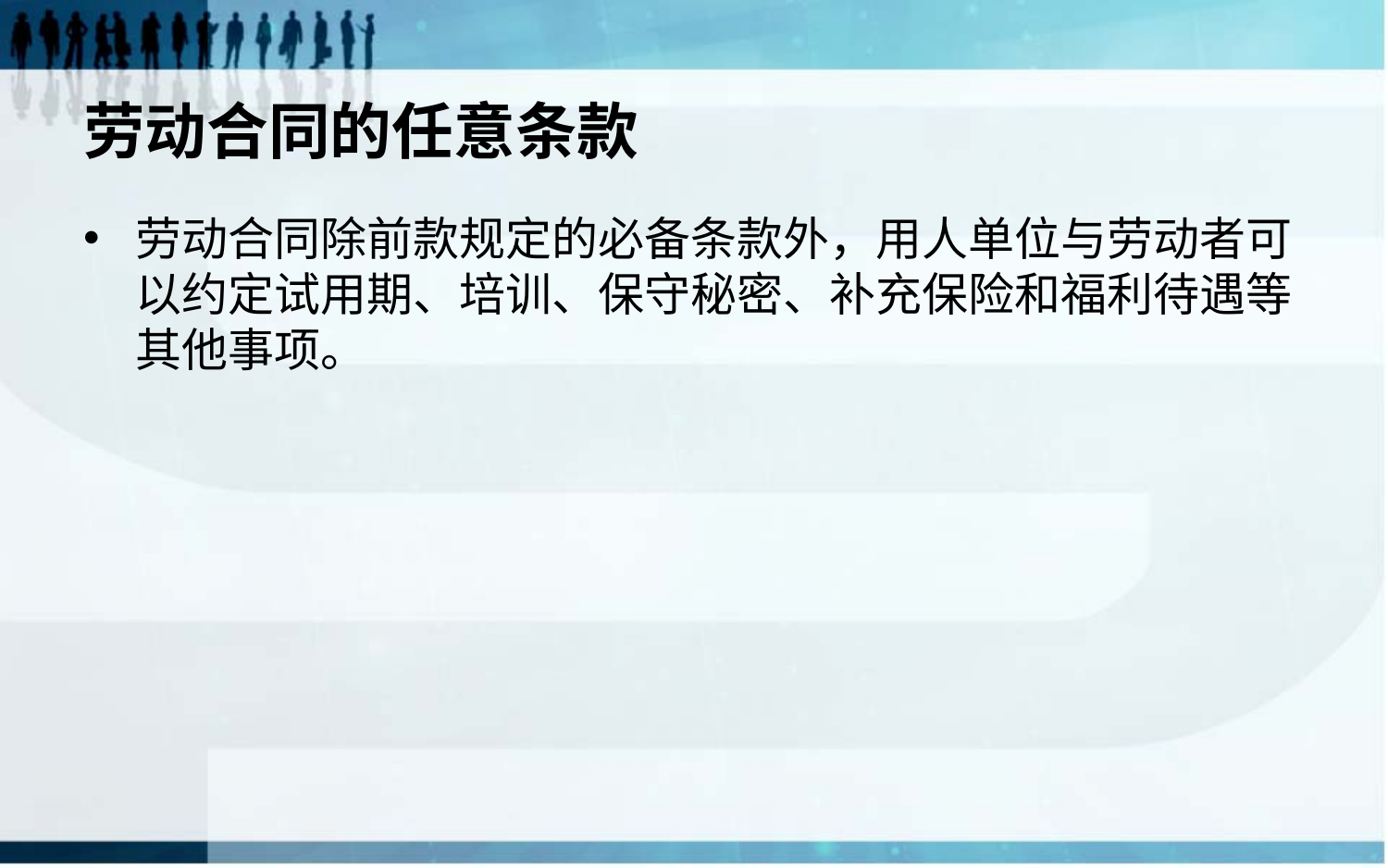

# 劳动合同的任意条款
劳动合同除前款规定的必备条款外，用人单位与劳动者可以约定试用期、培训、保守秘密、补充保险和福利待遇等其他事项。